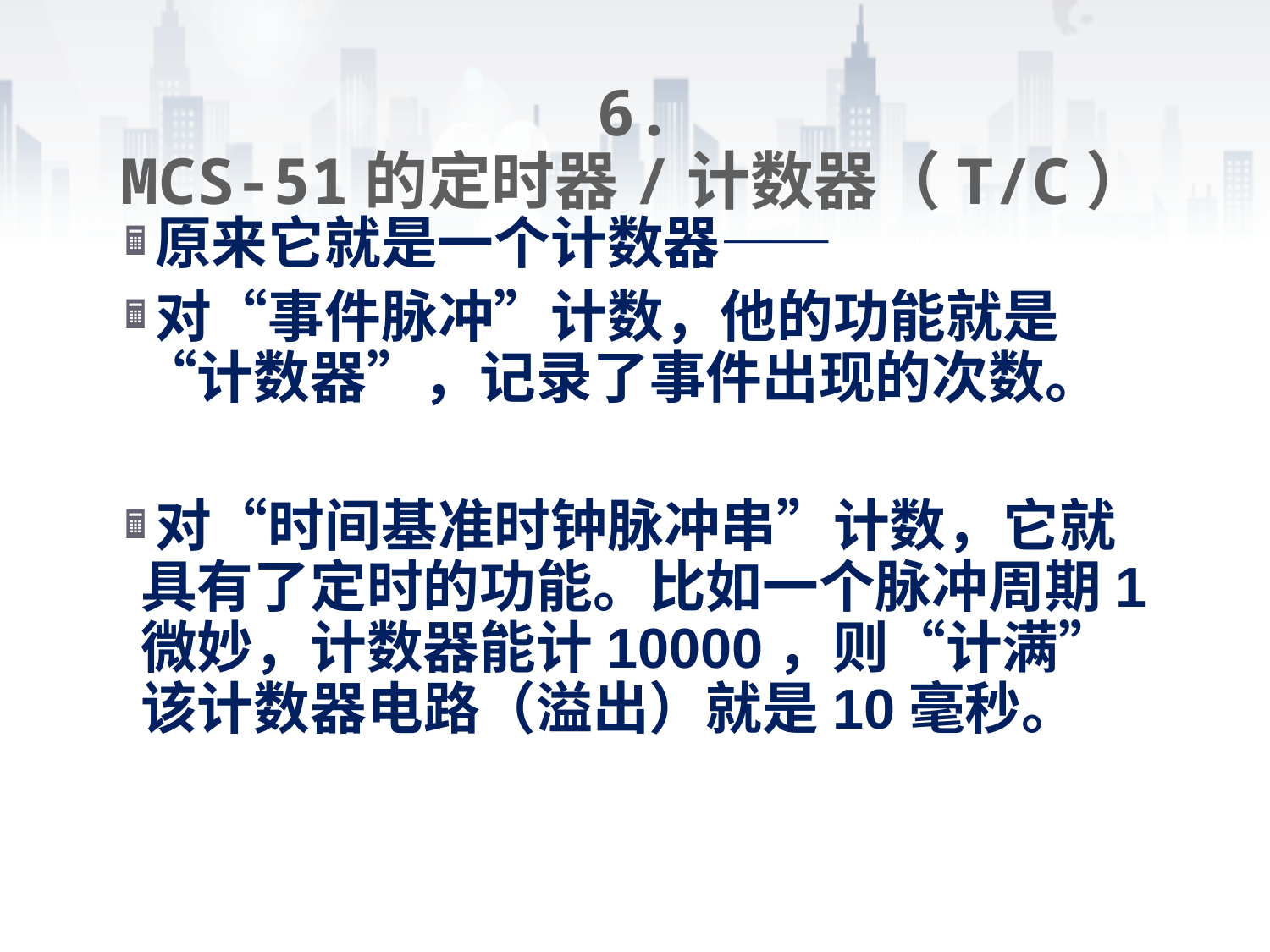

# 6. MCS-51的定时器/计数器（T/C）
原来它就是一个计数器——
对“事件脉冲”计数，他的功能就是“计数器”，记录了事件出现的次数。

对“时间基准时钟脉冲串”计数，它就具有了定时的功能。比如一个脉冲周期1微妙，计数器能计10000，则“计满”该计数器电路（溢出）就是10毫秒。